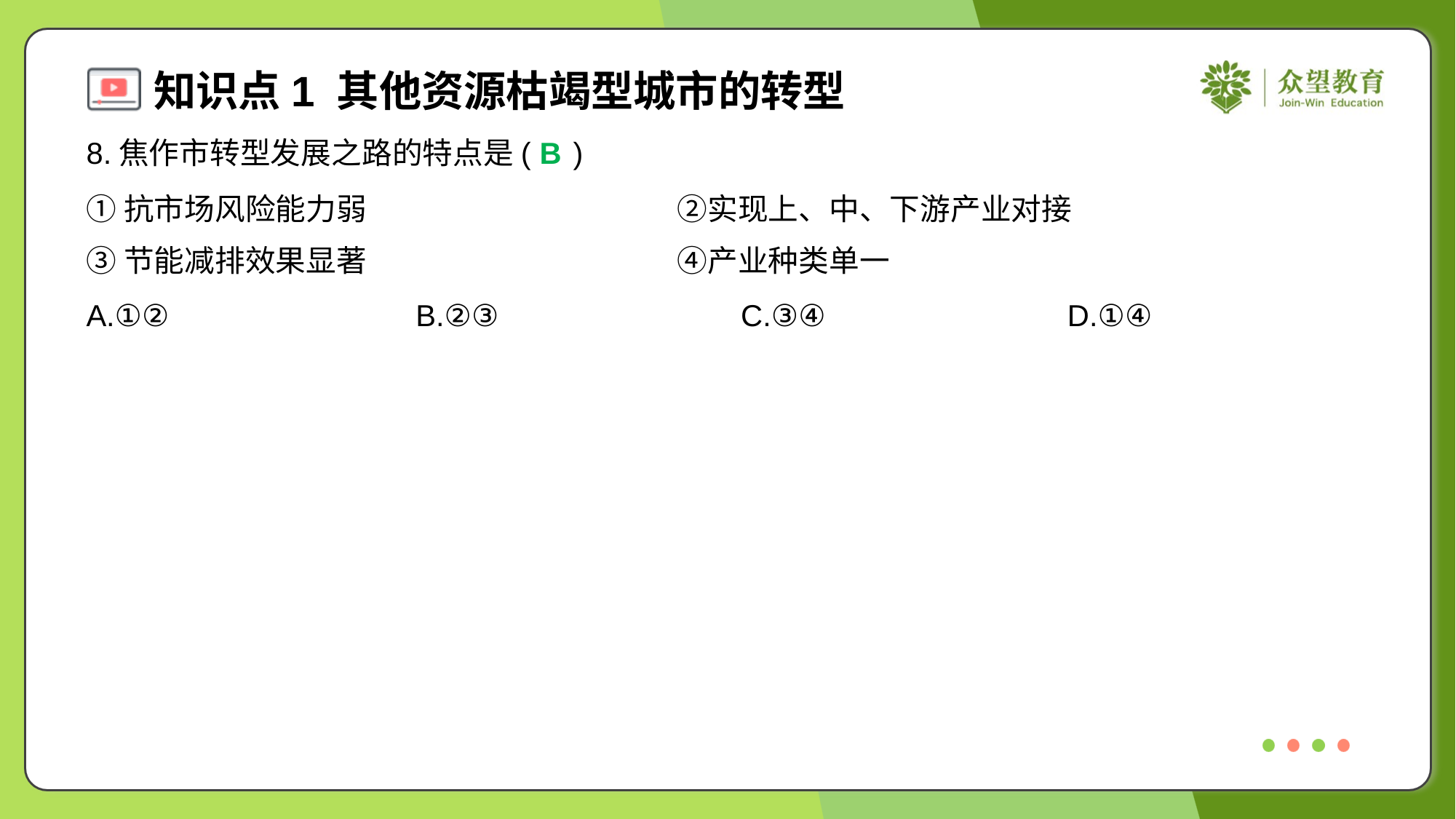

8.焦作市转型发展之路的特点是(     )
B
①抗市场风险能力弱	②实现上、中、下游产业对接
③节能减排效果显著	④产业种类单一
A.①②	B.②③	C.③④	D.①④